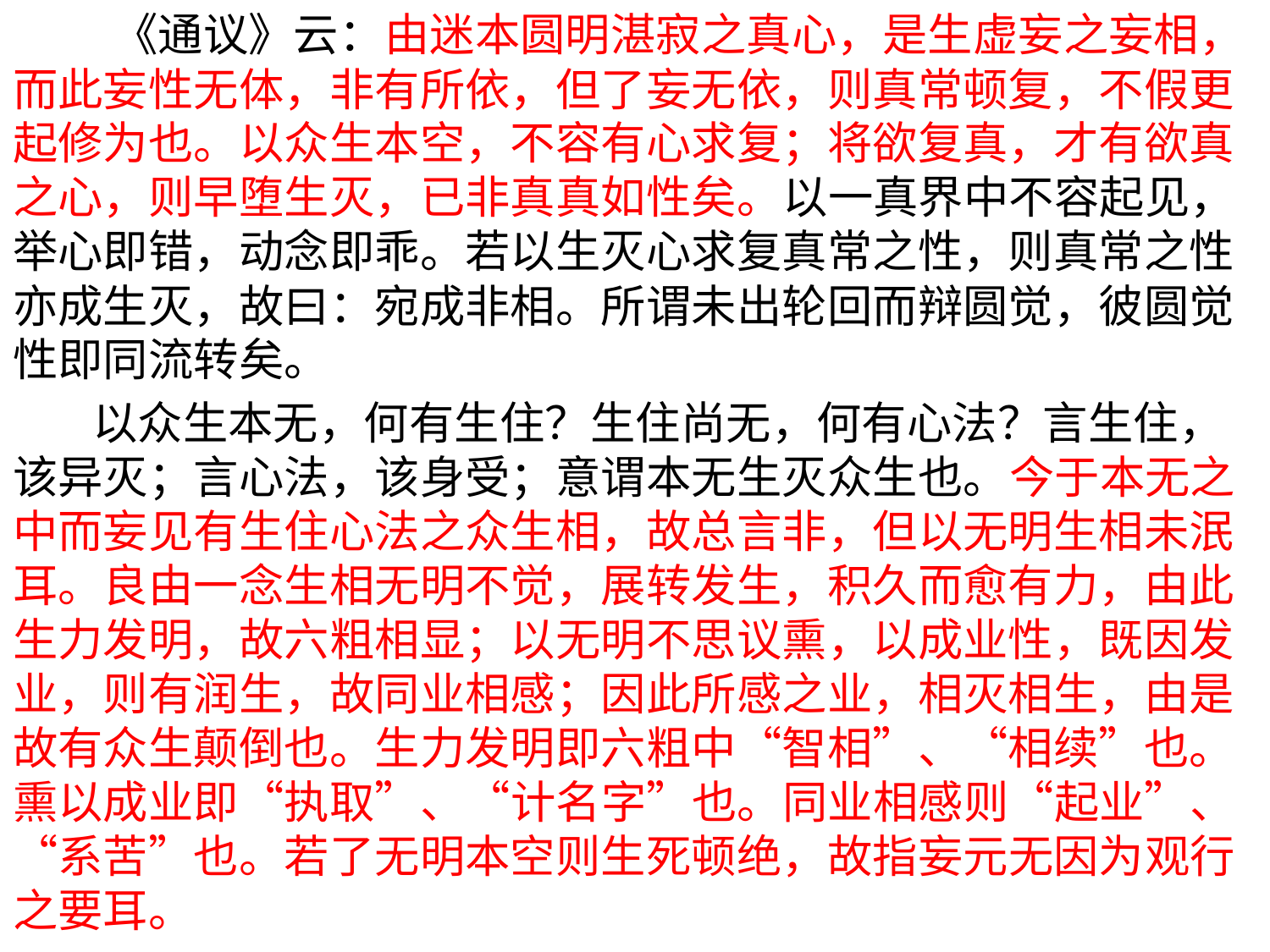

《通议》云：由迷本圆明湛寂之真心，是生虚妄之妄相，而此妄性无体，非有所依，但了妄无依，则真常顿复，不假更起修为也。以众生本空，不容有心求复；将欲复真，才有欲真之心，则早堕生灭，已非真真如性矣。以一真界中不容起见，举心即错，动念即乖。若以生灭心求复真常之性，则真常之性亦成生灭，故曰：宛成非相。所谓未出轮回而辩圆觉，彼圆觉性即同流转矣。
       以众生本无，何有生住？生住尚无，何有心法？言生住，该异灭；言心法，该身受；意谓本无生灭众生也。今于本无之中而妄见有生住心法之众生相，故总言非，但以无明生相未泯耳。良由一念生相无明不觉，展转发生，积久而愈有力，由此生力发明，故六粗相显；以无明不思议熏，以成业性，既因发业，则有润生，故同业相感；因此所感之业，相灭相生，由是故有众生颠倒也。生力发明即六粗中“智相”、“相续”也。熏以成业即“执取”、“计名字”也。同业相感则“起业”、“系苦”也。若了无明本空则生死顿绝，故指妄元无因为观行之要耳。